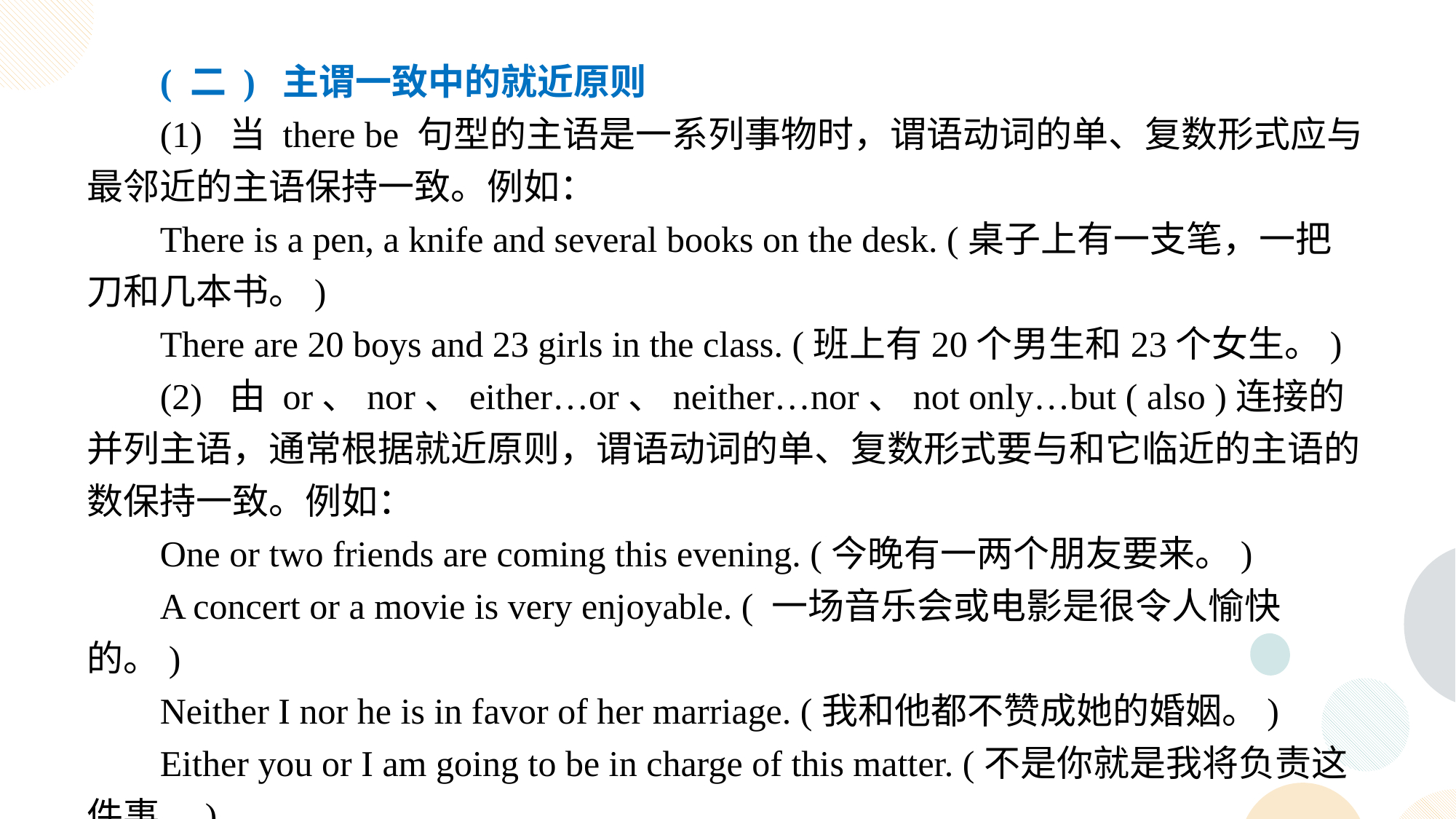

( 二 )  主谓一致中的就近原则
(1)  当 there be 句型的主语是一系列事物时，谓语动词的单、复数形式应与最邻近的主语保持一致。例如：
There is a pen, a knife and several books on the desk. (桌子上有一支笔，一把刀和几本书。)
There are 20 boys and 23 girls in the class. (班上有20个男生和23个女生。)
(2)  由 or、nor、either…or、neither…nor、not only…but ( also )连接的并列主语，通常根据就近原则，谓语动词的单、复数形式要与和它临近的主语的数保持一致。例如：
One or two friends are coming this evening. (今晚有一两个朋友要来。)
A concert or a movie is very enjoyable. ( 一场音乐会或电影是很令人愉快的。)
Neither I nor he is in favor of her marriage. (我和他都不赞成她的婚姻。)
Either you or I am going to be in charge of this matter. (不是你就是我将负责这件事。)